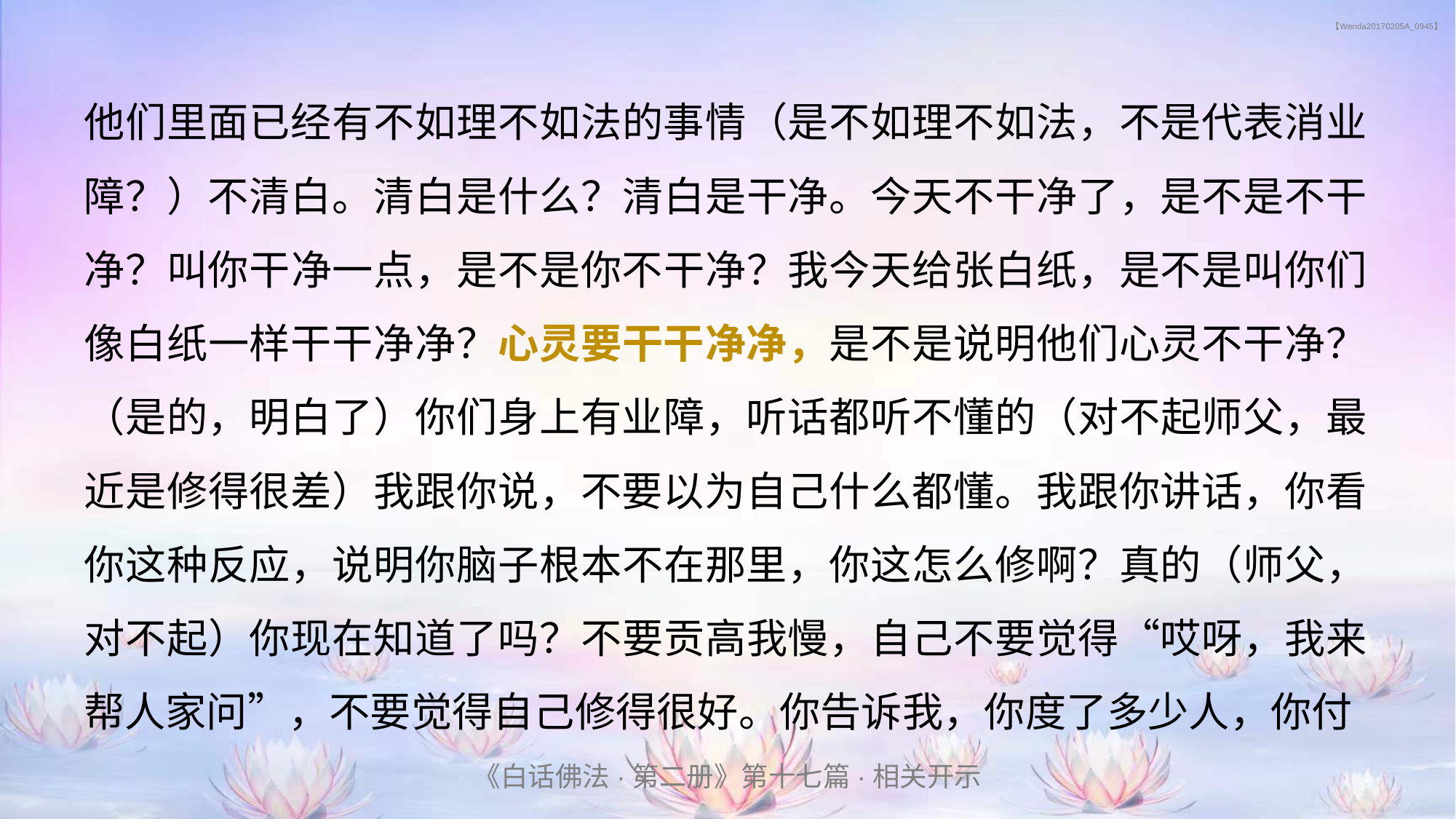

# 【Wenda20170205A_0945】
他们里面已经有不如理不如法的事情（是不如理不如法，不是代表消业障？）不清白。清白是什么？清白是干净。今天不干净了，是不是不干净？叫你干净一点，是不是你不干净？我今天给张白纸，是不是叫你们像白纸一样干干净净？心灵要干干净净，是不是说明他们心灵不干净？（是的，明白了）你们身上有业障，听话都听不懂的（对不起师父，最近是修得很差）我跟你说，不要以为自己什么都懂。我跟你讲话，你看你这种反应，说明你脑子根本不在那里，你这怎么修啊？真的（师父，对不起）你现在知道了吗？不要贡高我慢，自己不要觉得“哎呀，我来帮人家问”，不要觉得自己修得很好。你告诉我，你度了多少人，你付
《白话佛法·第二册》第十七篇·相关开示